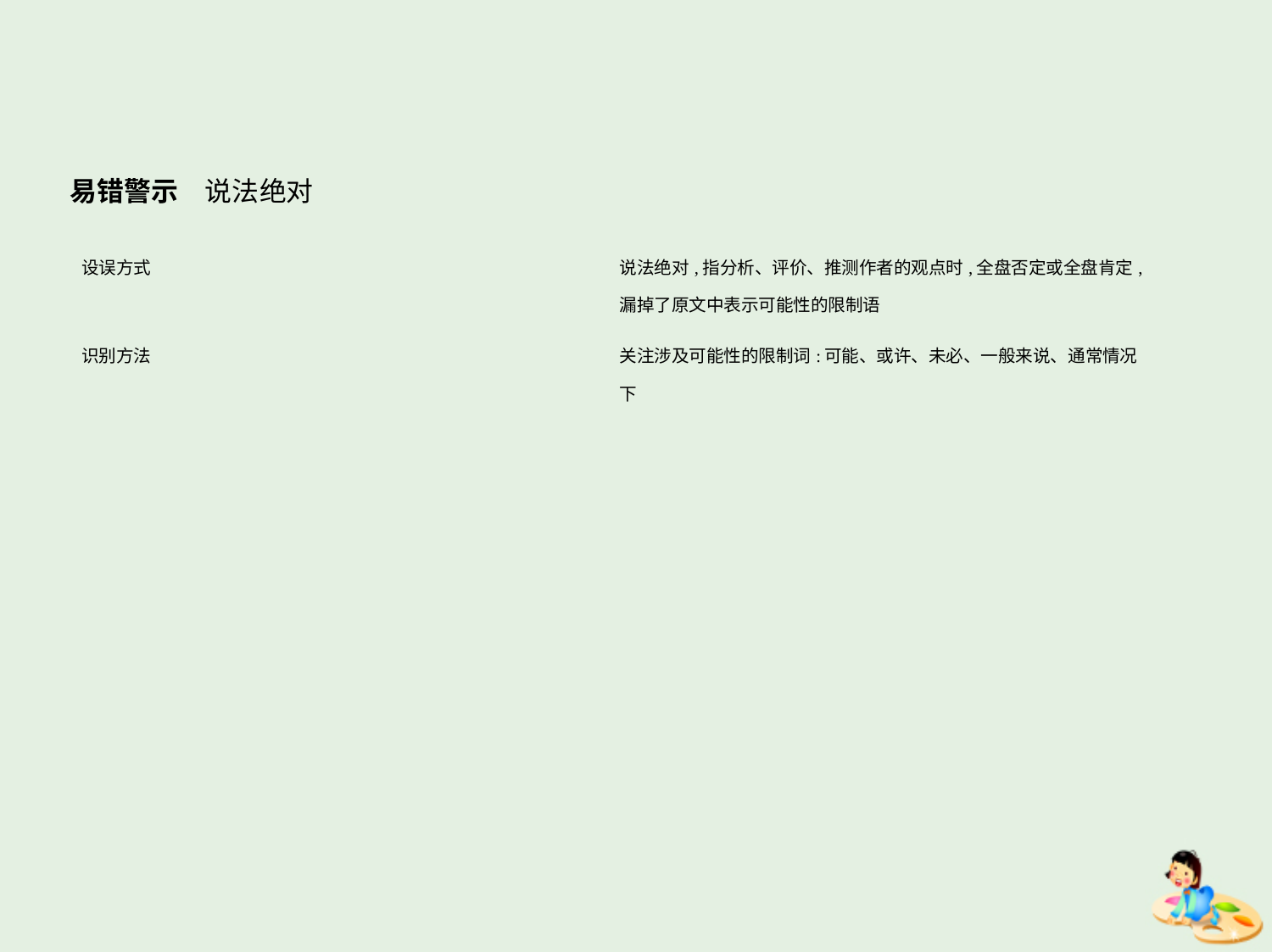

易错警示　说法绝对
| 设误方式 | 说法绝对,指分析、评价、推测作者的观点时,全盘否定或全盘肯定, 漏掉了原文中表示可能性的限制语 |
| --- | --- |
| 识别方法 | 关注涉及可能性的限制词:可能、或许、未必、一般来说、通常情况 下 |